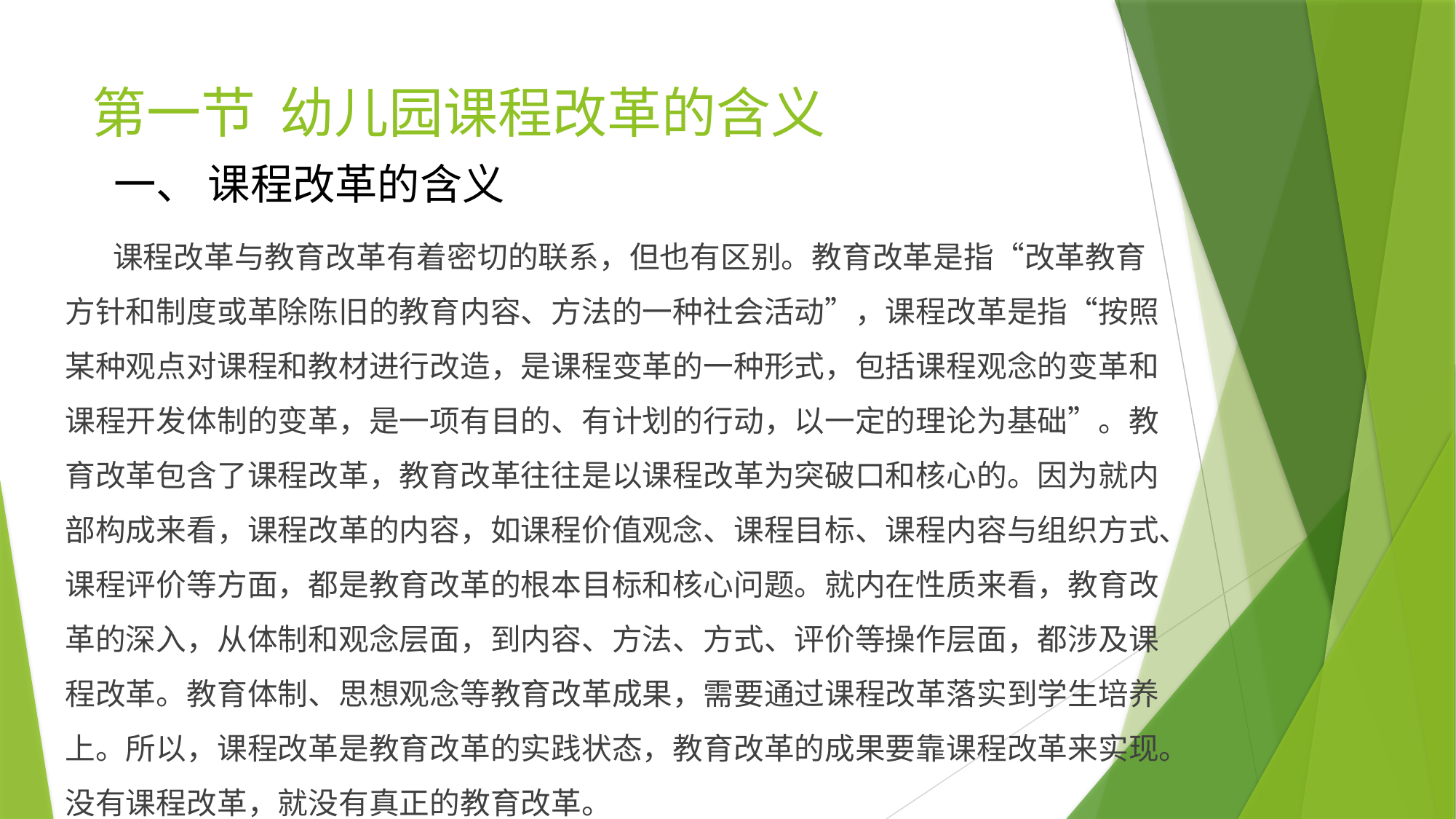

# 第一节  幼儿园课程改革的含义
一、 课程改革的含义
      课程改革与教育改革有着密切的联系，但也有区别。教育改革是指“改革教育方针和制度或革除陈旧的教育内容、方法的一种社会活动”，课程改革是指“按照某种观点对课程和教材进行改造，是课程变革的一种形式，包括课程观念的变革和课程开发体制的变革，是一项有目的、有计划的行动，以一定的理论为基础”。教育改革包含了课程改革，教育改革往往是以课程改革为突破口和核心的。因为就内部构成来看，课程改革的内容，如课程价值观念、课程目标、课程内容与组织方式、课程评价等方面，都是教育改革的根本目标和核心问题。就内在性质来看，教育改革的深入，从体制和观念层面，到内容、方法、方式、评价等操作层面，都涉及课程改革。教育体制、思想观念等教育改革成果，需要通过课程改革落实到学生培养上。所以，课程改革是教育改革的实践状态，教育改革的成果要靠课程改革来实现。没有课程改革，就没有真正的教育改革。